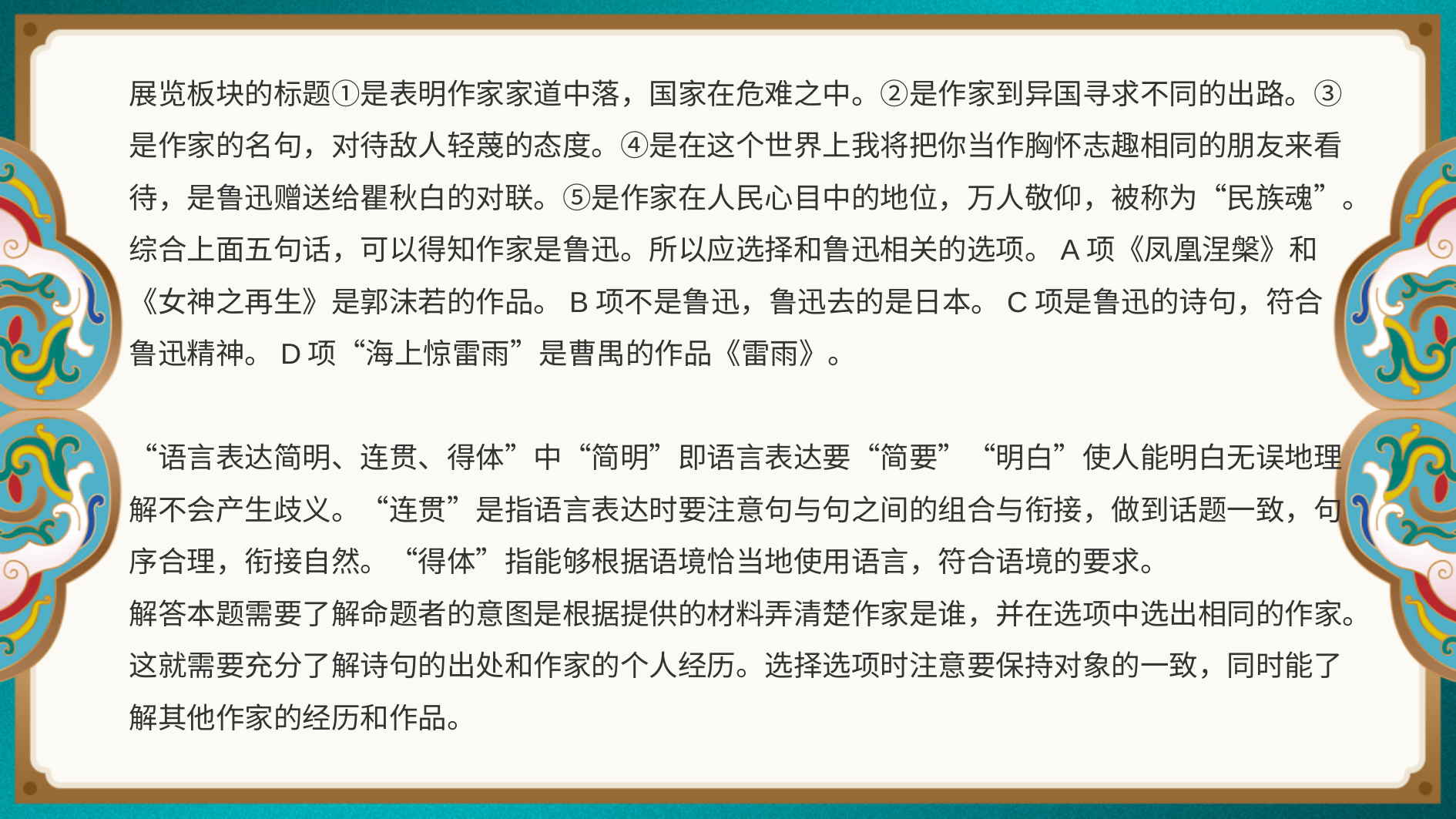

展览板块的标题①是表明作家家道中落，国家在危难之中。②是作家到异国寻求不同的出路。③是作家的名句，对待敌人轻蔑的态度。④是在这个世界上我将把你当作胸怀志趣相同的朋友来看待，是鲁迅赠送给瞿秋白的对联。⑤是作家在人民心目中的地位，万人敬仰，被称为“民族魂”。综合上面五句话，可以得知作家是鲁迅。所以应选择和鲁迅相关的选项。A项《凤凰涅槃》和《女神之再生》是郭沫若的作品。B项不是鲁迅，鲁迅去的是日本。C项是鲁迅的诗句，符合鲁迅精神。D项“海上惊雷雨”是曹禺的作品《雷雨》。
“语言表达简明、连贯、得体”中“简明”即语言表达要“简要”“明白”使人能明白无误地理解不会产生歧义。“连贯”是指语言表达时要注意句与句之间的组合与衔接，做到话题一致，句序合理，衔接自然。“得体”指能够根据语境恰当地使用语言，符合语境的要求。
解答本题需要了解命题者的意图是根据提供的材料弄清楚作家是谁，并在选项中选出相同的作家。这就需要充分了解诗句的出处和作家的个人经历。选择选项时注意要保持对象的一致，同时能了解其他作家的经历和作品。